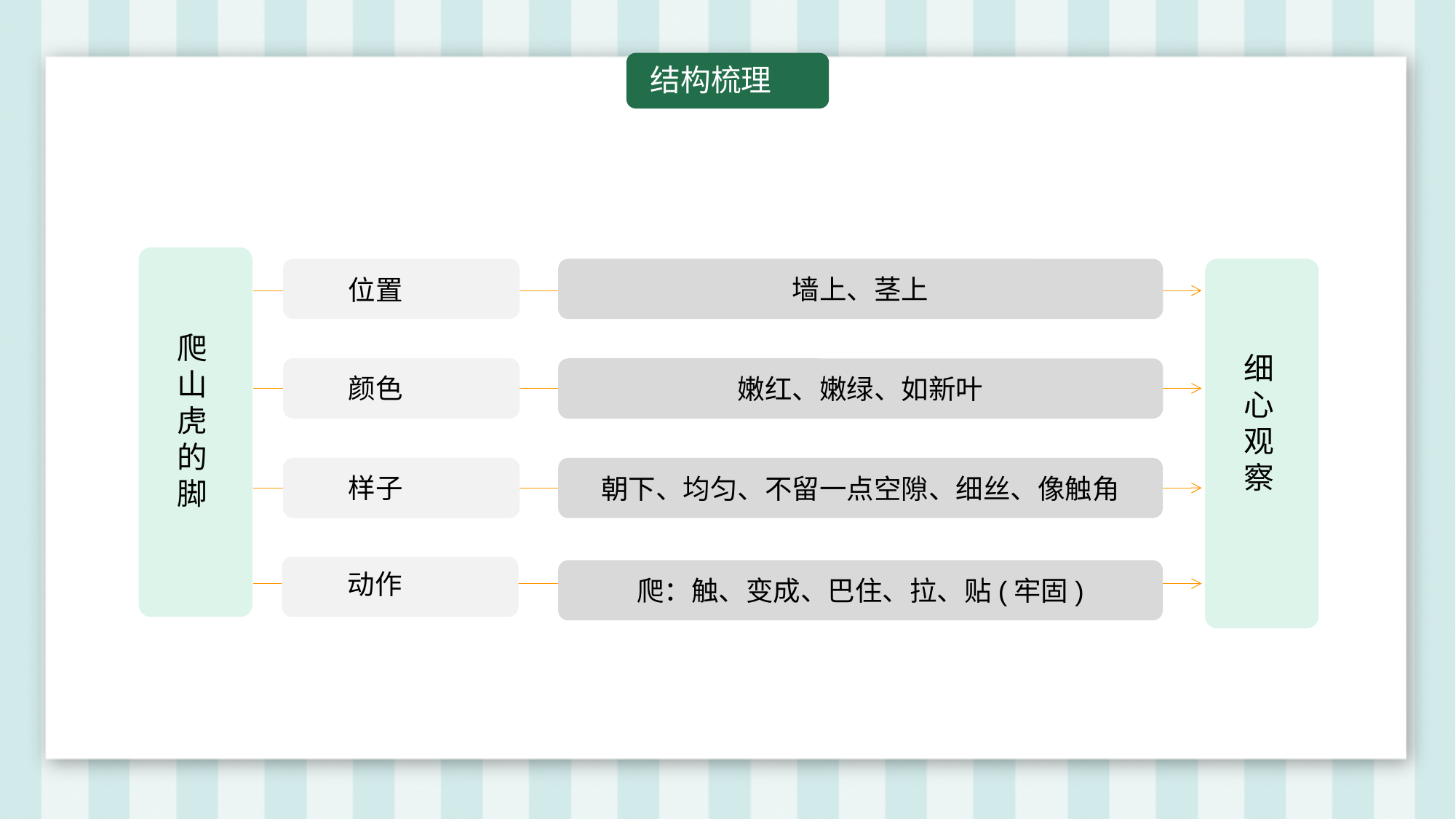

结构梳理

爬山虎的脚

细心观察
墙上、茎上
位置

嫩红、嫩绿、如新叶
颜色

朝下、均匀、不留一点空隙、细丝、像触角
样子

爬：触、变成、巴住、拉、贴(牢固)
动作